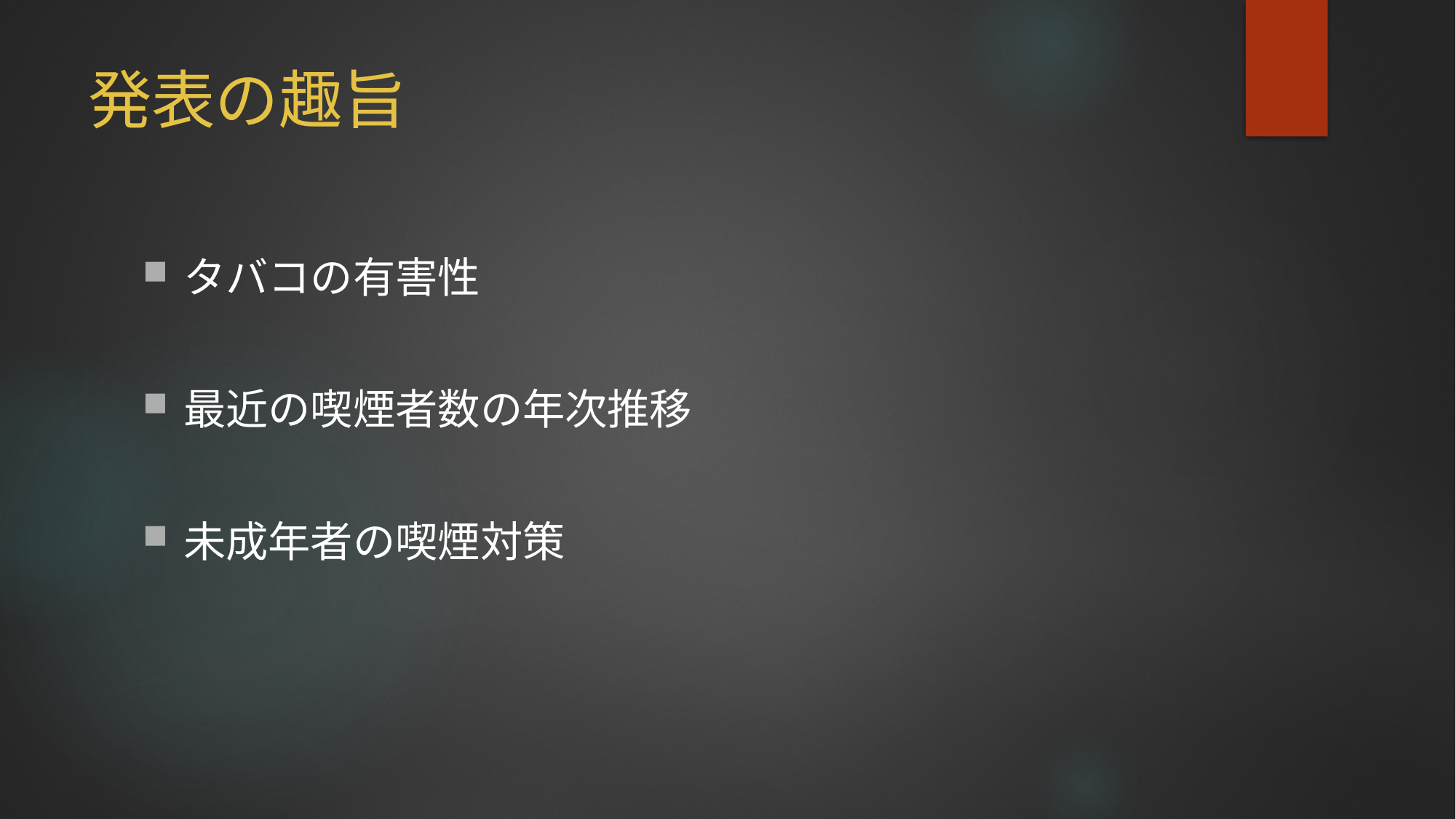

# 発表の趣旨
タバコの有害性

最近の喫煙者数の年次推移

未成年者の喫煙対策